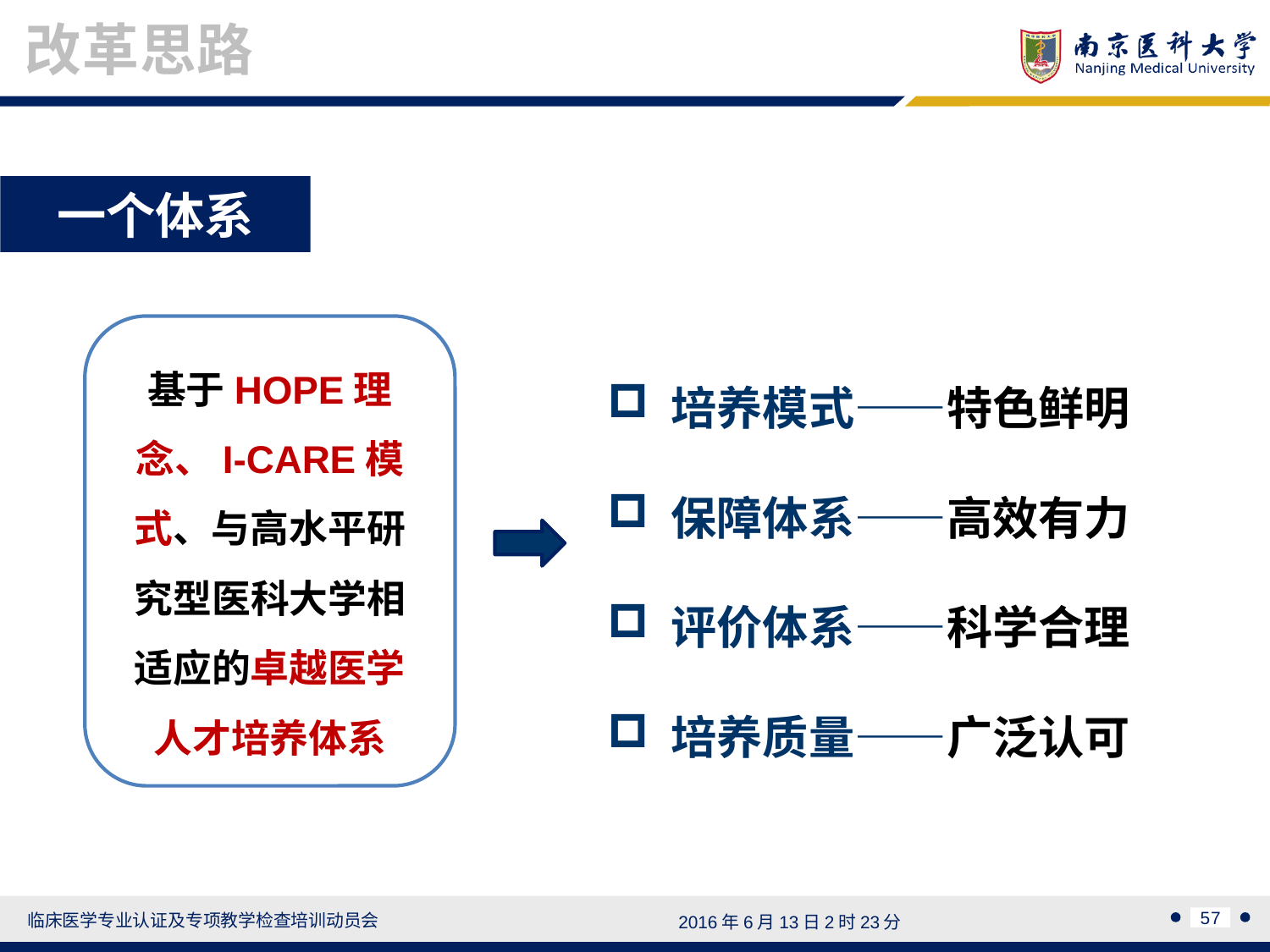

改革思路
一个体系
基于HOPE理念、I-CARE模式、与高水平研究型医科大学相适应的卓越医学人才培养体系
培养模式——特色鲜明
保障体系——高效有力
评价体系——科学合理
培养质量——广泛认可